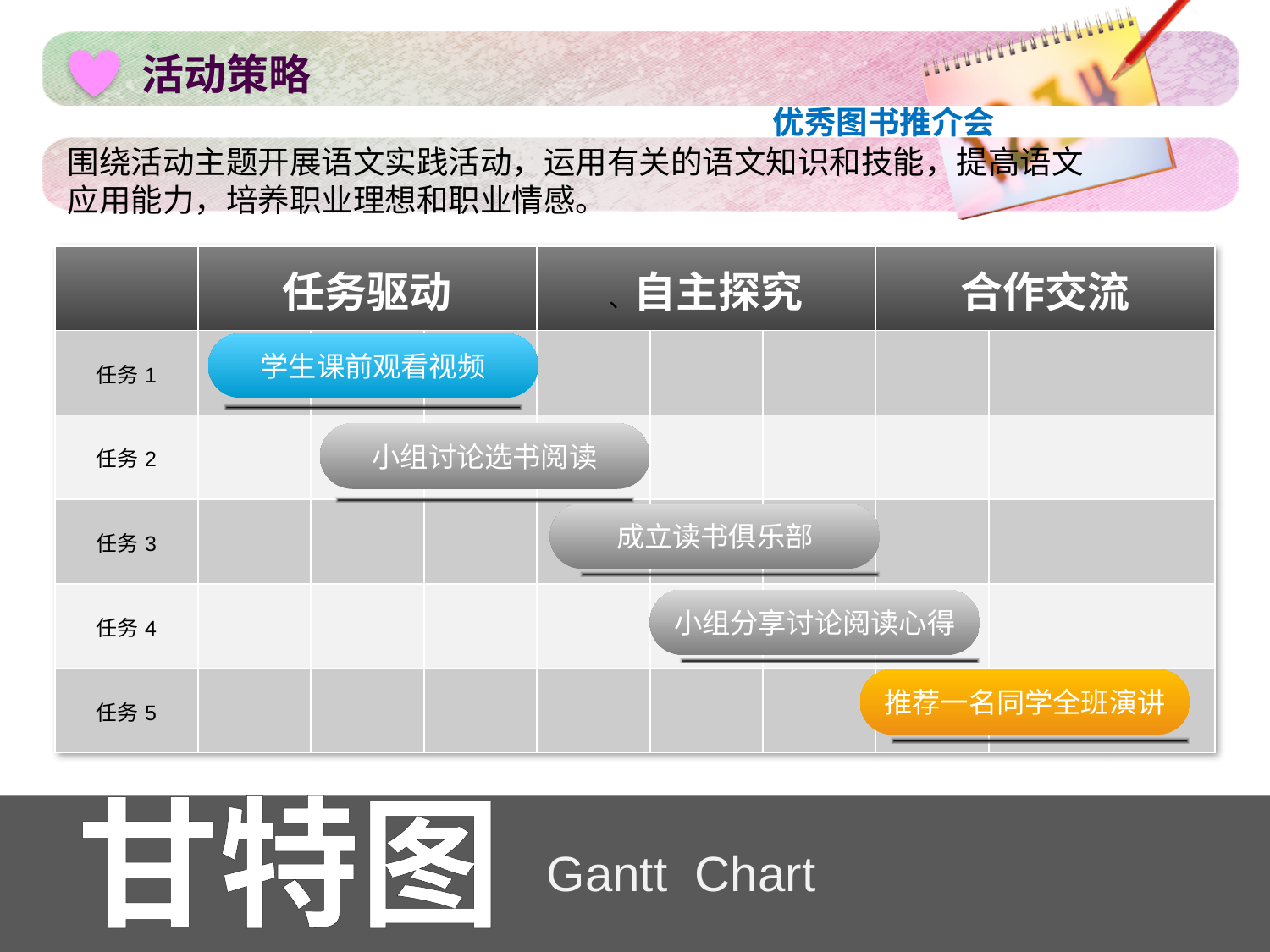

# 活动策略

围绕活动主题开展语文实践活动，运用有关的语文知识和技能，提高语文应用能力，培养职业理想和职业情感。
|  | 任务驱动 |  |  | 、自主探究 |  |  | 合作交流 |  |  |
| --- | --- | --- | --- | --- | --- | --- | --- | --- | --- |
| 任务1 |  |  |  |  |  |  |  |  |  |
| 任务2 |  |  |  |  |  |  |  |  |  |
| 任务3 |  |  |  |  |  |  |  |  |  |
| 任务4 |  |  |  |  |  |  |  |  |  |
| 任务5 |  |  |  |  |  |  |  |  |  |
学生课前观看视频

小组讨论选书阅读

成立读书俱乐部

小组分享讨论阅读心得

推荐一名同学全班演讲

甘特图

Gantt  Chart